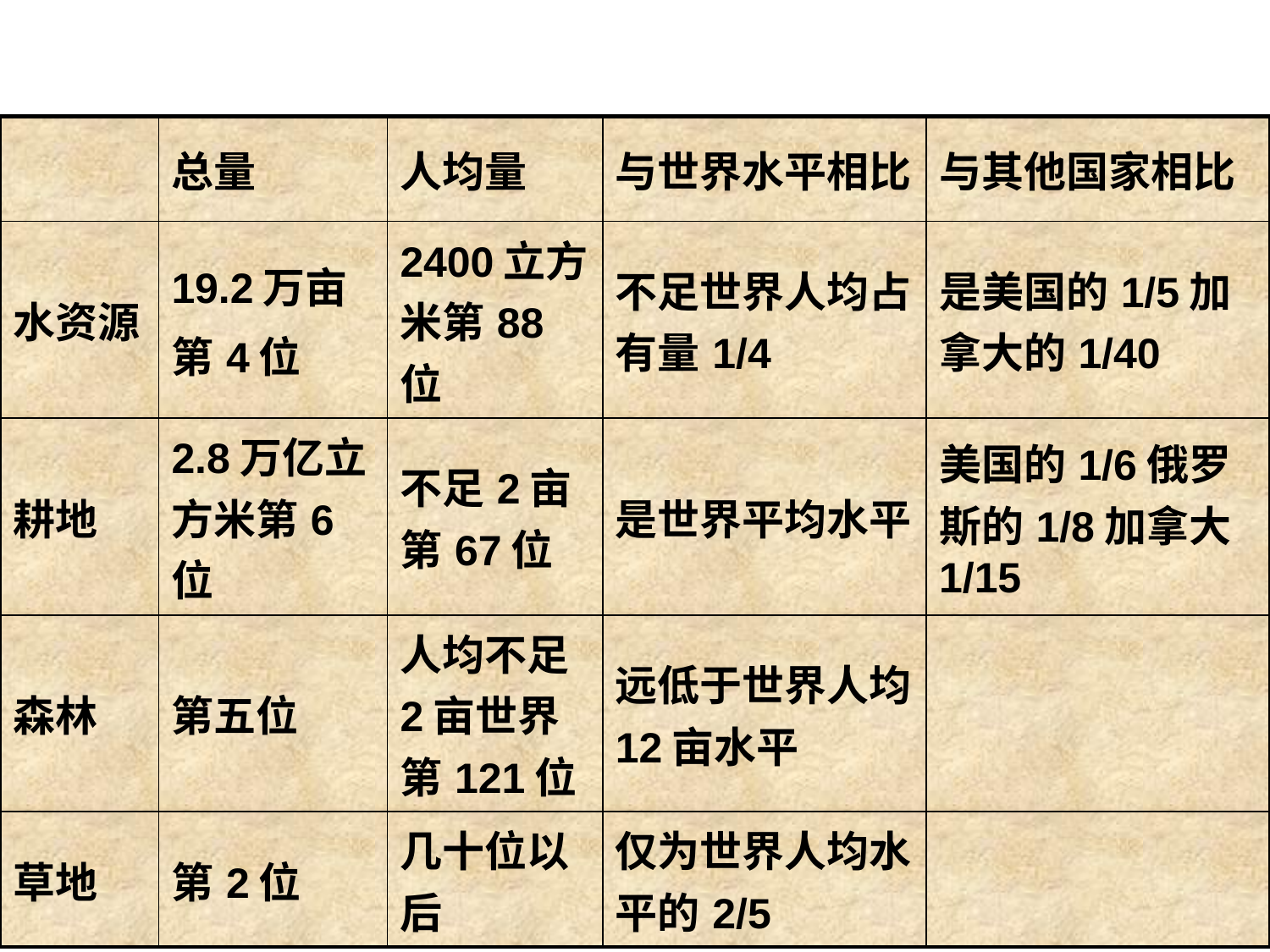

|  | 总量 | 人均量 | 与世界水平相比 | 与其他国家相比 |
| --- | --- | --- | --- | --- |
| 水资源 | 19.2万亩 第4位 | 2400立方米第88位 | 不足世界人均占有量1/4 | 是美国的1/5加拿大的1/40 |
| 耕地 | 2.8万亿立方米第6位 | 不足2亩第67位 | 是世界平均水平 | 美国的1/6俄罗斯的1/8加拿大1/15 |
| 森林 | 第五位 | 人均不足2亩世界第121位 | 远低于世界人均12亩水平 |  |
| 草地 | 第2位 | 几十位以后 | 仅为世界人均水平的2/5 |  |